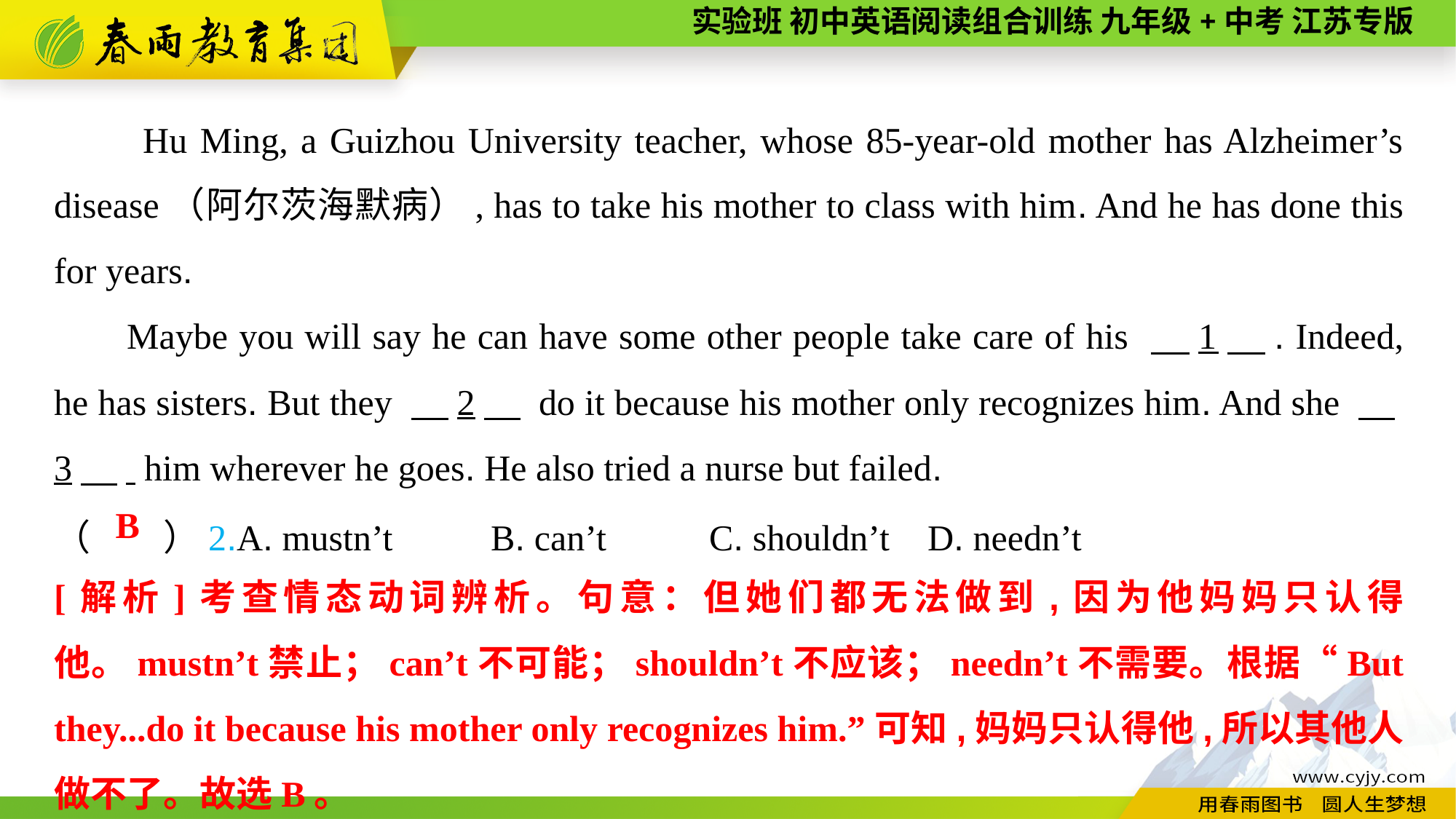

Hu Ming, a Guizhou University teacher, whose 85-year-old mother has Alzheimer’s disease（阿尔茨海默病）, has to take his mother to class with him. And he has done this for years.
Maybe you will say he can have some other people take care of his 　1　. Indeed, he has sisters. But they 　2　 do it because his mother only recognizes him. And she 　3　. him wherever he goes. He also tried a nurse but failed.
（　　）2.A. mustn’t	B. can’t	C. shouldn’t	D. needn’t
B
[解析]考查情态动词辨析。句意：但她们都无法做到,因为他妈妈只认得他。mustn’t禁止；can’t不可能；shouldn’t不应该；needn’t不需要。根据“But they...do it because his mother only recognizes him.”可知,妈妈只认得他,所以其他人做不了。故选B。